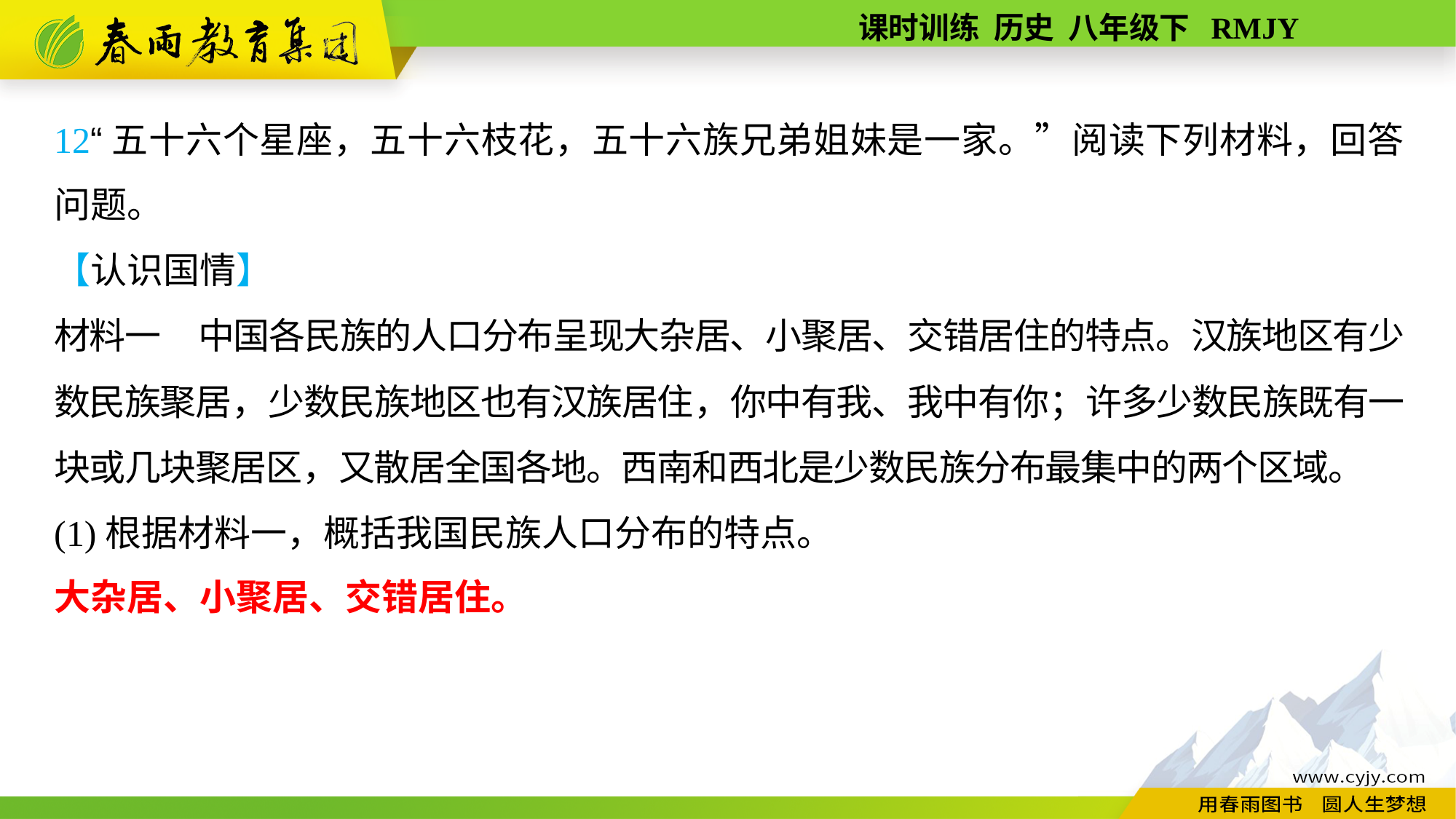

12“五十六个星座，五十六枝花，五十六族兄弟姐妹是一家。”阅读下列材料，回答问题。
【认识国情】
材料一　中国各民族的人口分布呈现大杂居、小聚居、交错居住的特点。汉族地区有少数民族聚居，少数民族地区也有汉族居住，你中有我、我中有你；许多少数民族既有一块或几块聚居区，又散居全国各地。西南和西北是少数民族分布最集中的两个区域。
(1)根据材料一，概括我国民族人口分布的特点。
大杂居、小聚居、交错居住。